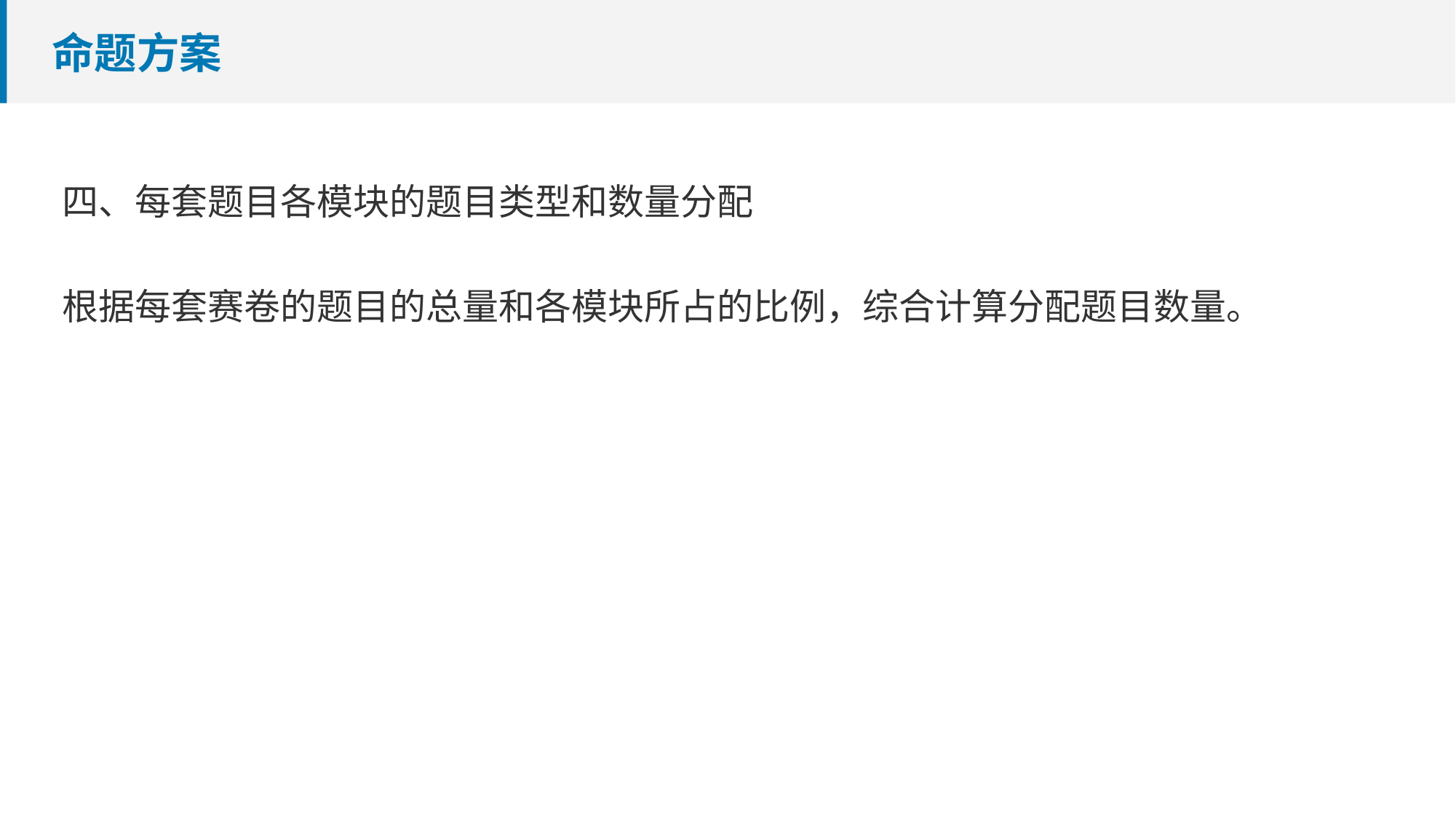

# 命题方案
四、每套题目各模块的题目类型和数量分配

根据每套赛卷的题目的总量和各模块所占的比例，综合计算分配题目数量。